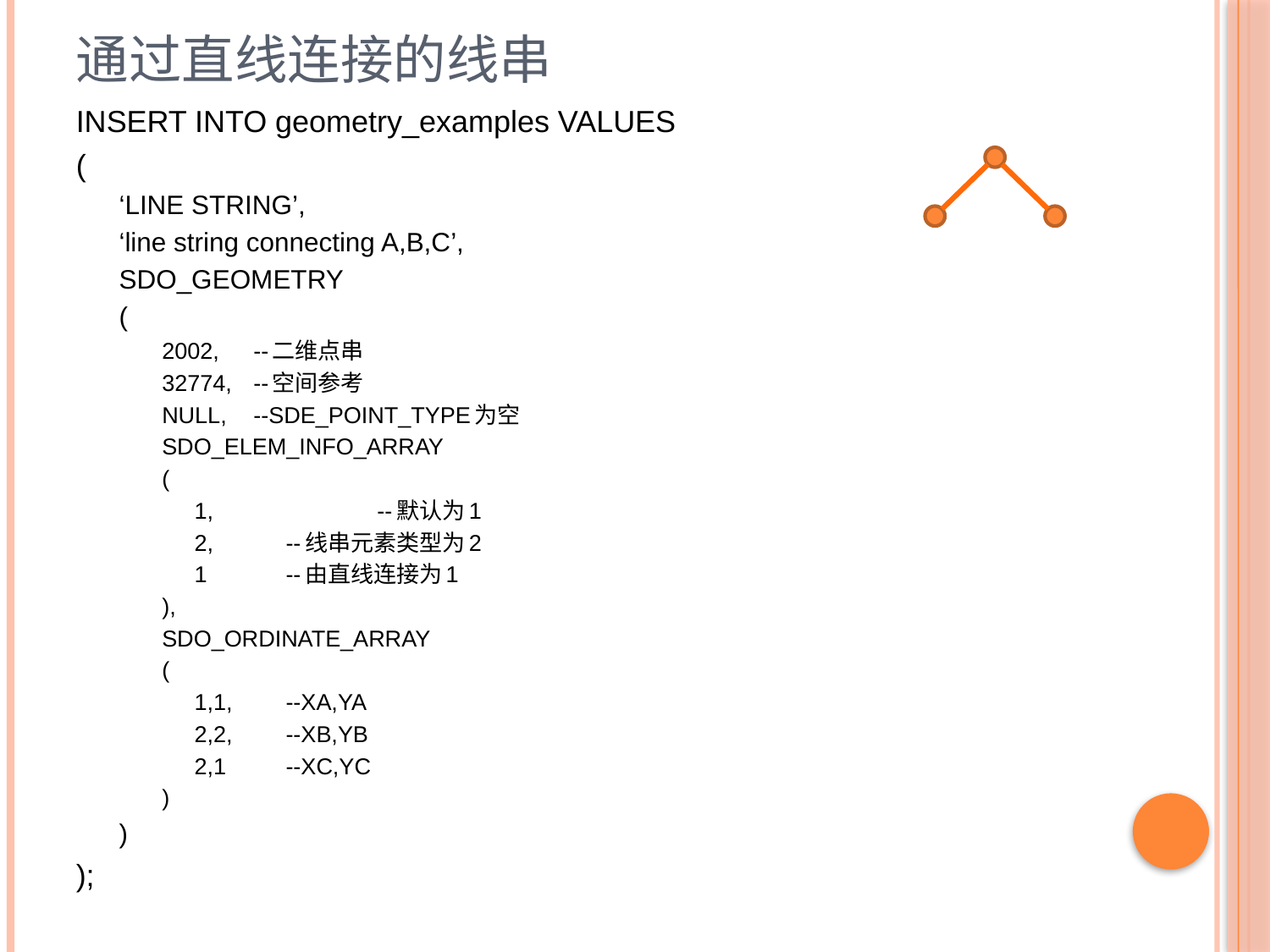

# 通过直线连接的线串
INSERT INTO geometry_examples VALUES
(
‘LINE STRING’,
‘line string connecting A,B,C’,
SDO_GEOMETRY
(
2002,			--二维点串
32774,			--空间参考
NULL,			--SDE_POINT_TYPE为空
SDO_ELEM_INFO_ARRAY
(
1,             		--默认为1
2,			--线串元素类型为2
1			--由直线连接为1
),
SDO_ORDINATE_ARRAY
(
1,1,			--XA,YA
2,2,			--XB,YB
2,1			--XC,YC
)
)
);